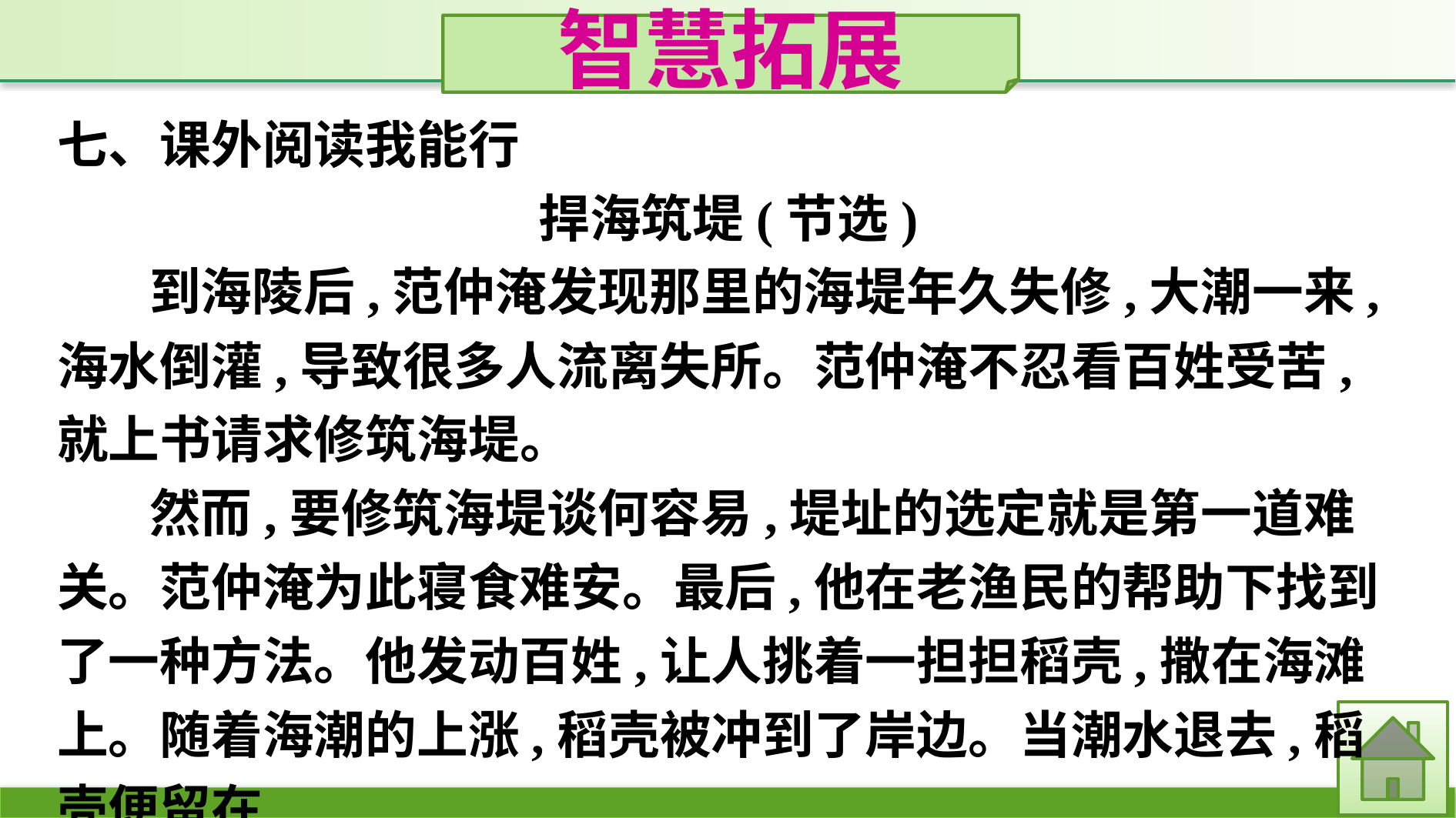

智慧拓展
七、课外阅读我能行
捍海筑堤(节选)
   到海陵后,范仲淹发现那里的海堤年久失修,大潮一来,海水倒灌,导致很多人流离失所。范仲淹不忍看百姓受苦,就上书请求修筑海堤。
   然而,要修筑海堤谈何容易,堤址的选定就是第一道难关。范仲淹为此寝食难安。最后,他在老渔民的帮助下找到了一种方法。他发动百姓,让人挑着一担担稻壳,撒在海滩上。随着海潮的上涨,稻壳被冲到了岸边。当潮水退去,稻壳便留在